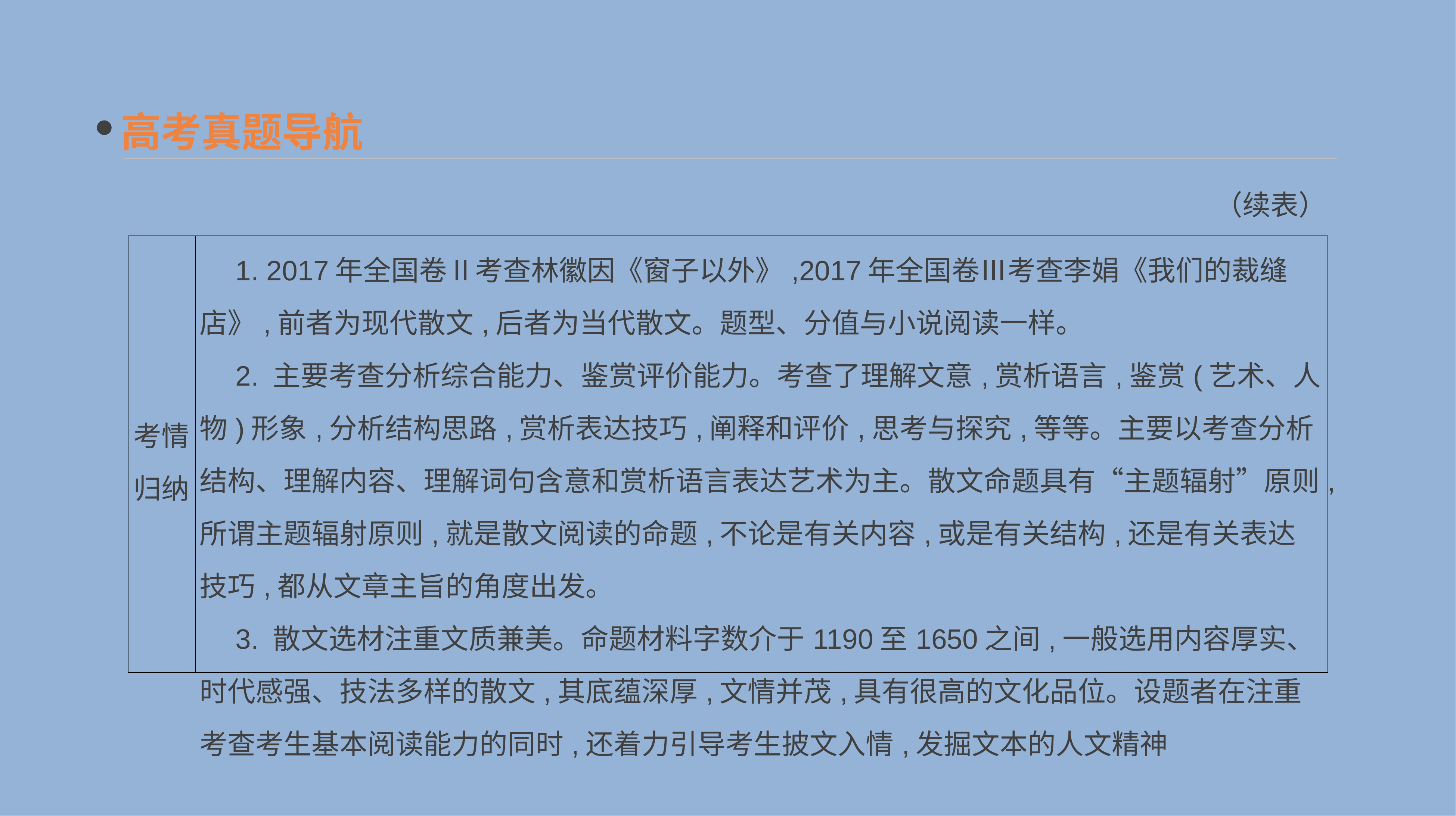

高考真题导航

（续表）
| 考情 归纳 | 1. 2017年全国卷Ⅱ考查林徽因《窗子以外》,2017年全国卷Ⅲ考查李娟《我们的裁缝店》,前者为现代散文,后者为当代散文。题型、分值与小说阅读一样。 　2. 主要考查分析综合能力、鉴赏评价能力。考查了理解文意,赏析语言,鉴赏(艺术、人物)形象,分析结构思路,赏析表达技巧,阐释和评价,思考与探究,等等。主要以考查分析结构、理解内容、理解词句含意和赏析语言表达艺术为主。散文命题具有“主题辐射”原则,所谓主题辐射原则,就是散文阅读的命题,不论是有关内容,或是有关结构,还是有关表达技巧,都从文章主旨的角度出发。 　3. 散文选材注重文质兼美。命题材料字数介于1190至1650之间,一般选用内容厚实、时代感强、技法多样的散文,其底蕴深厚,文情并茂,具有很高的文化品位。设题者在注重考查考生基本阅读能力的同时,还着力引导考生披文入情,发掘文本的人文精神 |
| --- | --- |